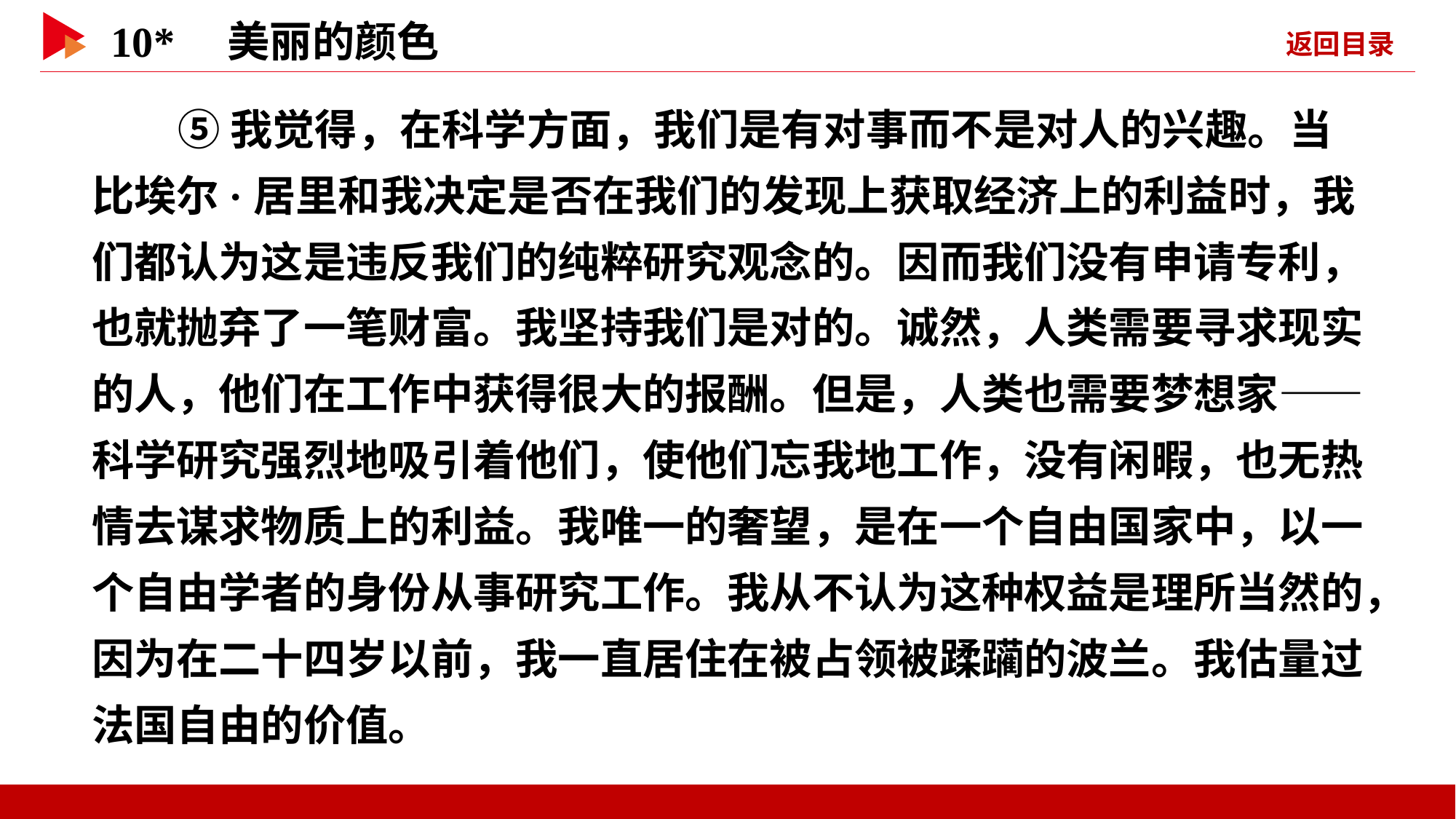

⑤我觉得，在科学方面，我们是有对事而不是对人的兴趣。当比埃尔·居里和我决定是否在我们的发现上获取经济上的利益时，我们都认为这是违反我们的纯粹研究观念的。因而我们没有申请专利，也就抛弃了一笔财富。我坚持我们是对的。诚然，人类需要寻求现实的人，他们在工作中获得很大的报酬。但是，人类也需要梦想家——科学研究强烈地吸引着他们，使他们忘我地工作，没有闲暇，也无热情去谋求物质上的利益。我唯一的奢望，是在一个自由国家中，以一个自由学者的身份从事研究工作。我从不认为这种权益是理所当然的，因为在二十四岁以前，我一直居住在被占领被蹂躏的波兰。我估量过法国自由的价值。